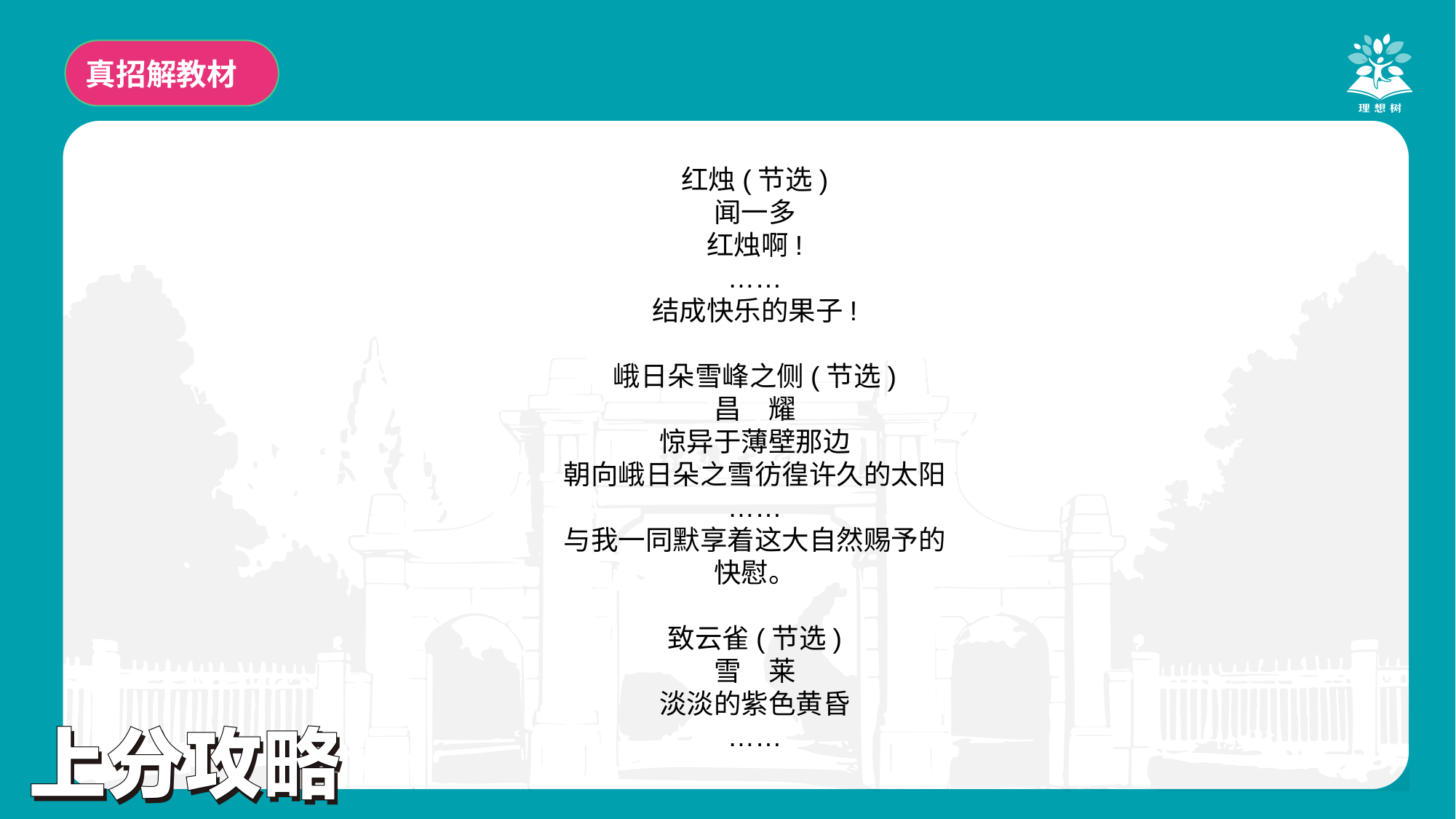

真招解教材
红烛(节选)
闻一多
红烛啊!
……
结成快乐的果子!

峨日朵雪峰之侧(节选)
昌　耀
惊异于薄壁那边
朝向峨日朵之雪彷徨许久的太阳
……
与我一同默享着这大自然赐予的
快慰。

致云雀(节选)
雪　莱
淡淡的紫色黄昏
……